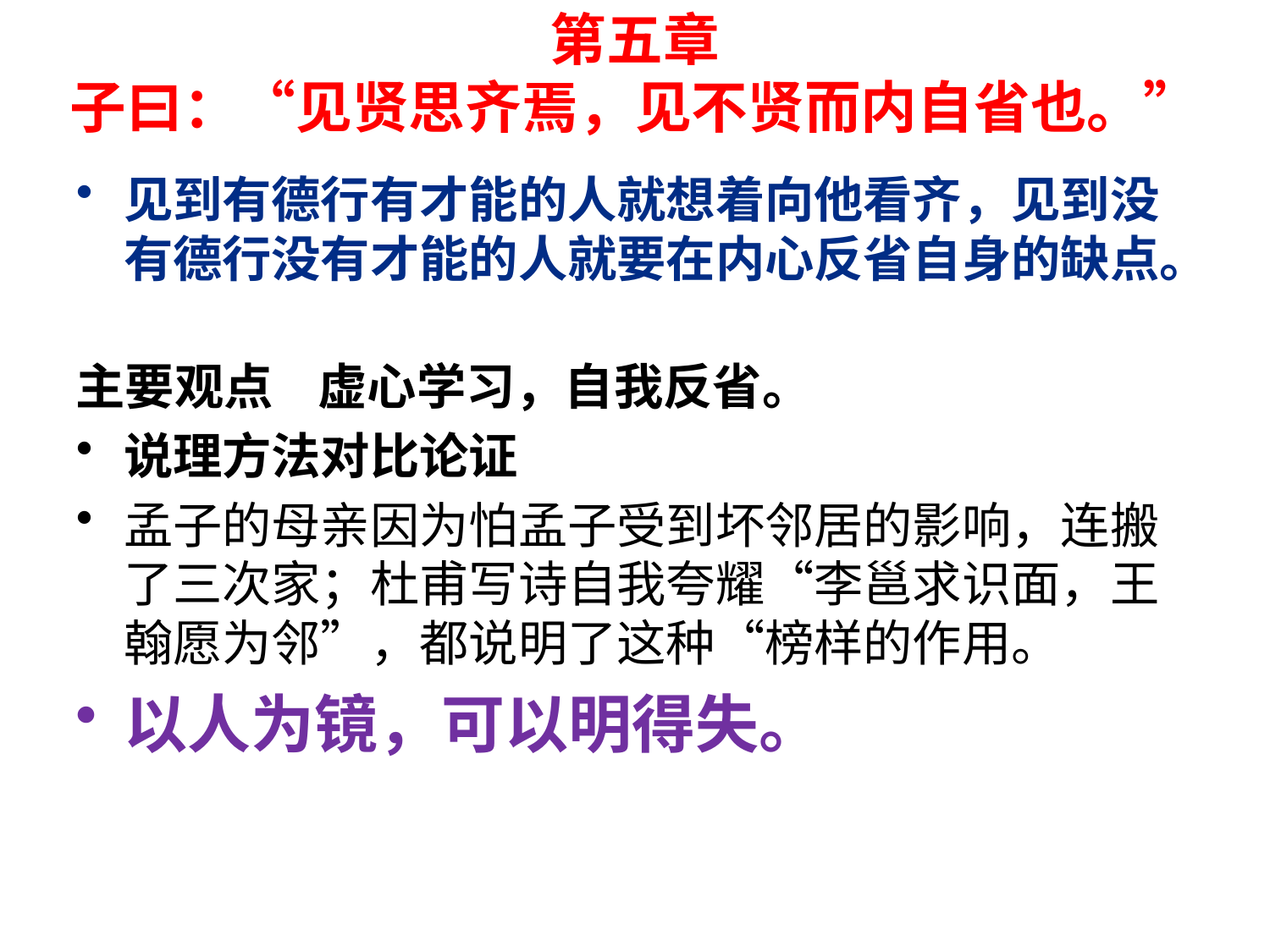

# 第五章 子曰：“见贤思齐焉，见不贤而内自省也。”
见到有德行有才能的人就想着向他看齐，见到没有德行没有才能的人就要在内心反省自身的缺点。
主要观点    虚心学习，自我反省。
说理方法对比论证
孟子的母亲因为怕孟子受到坏邻居的影响，连搬了三次家；杜甫写诗自我夸耀“李邕求识面，王翰愿为邻”，都说明了这种“榜样的作用。
以人为镜，可以明得失。